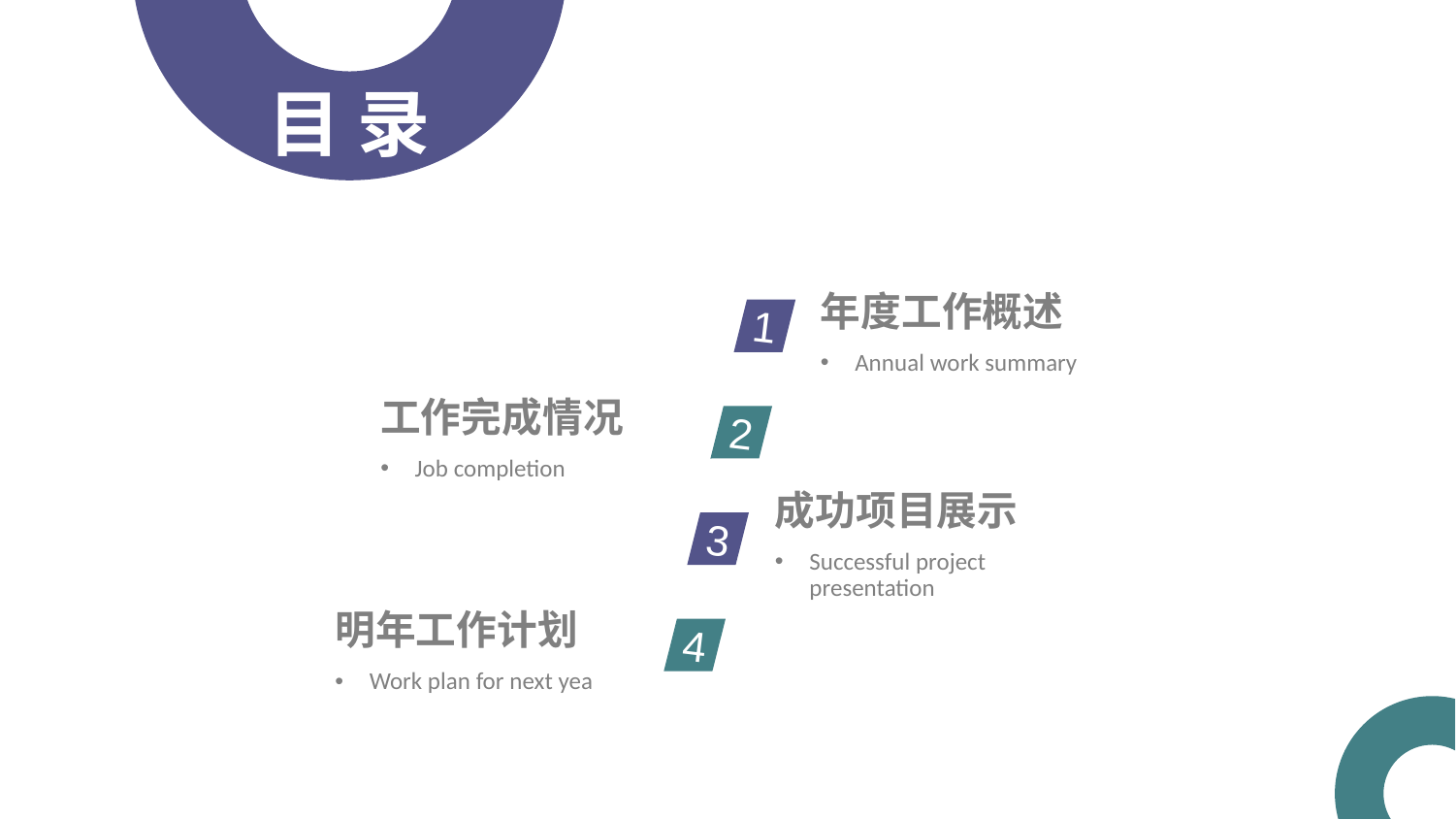

目 录
年度工作概述
Annual work summary
1
工作完成情况
Job completion
2
成功项目展示
Successful project presentation
3
明年工作计划
Work plan for next yea
4